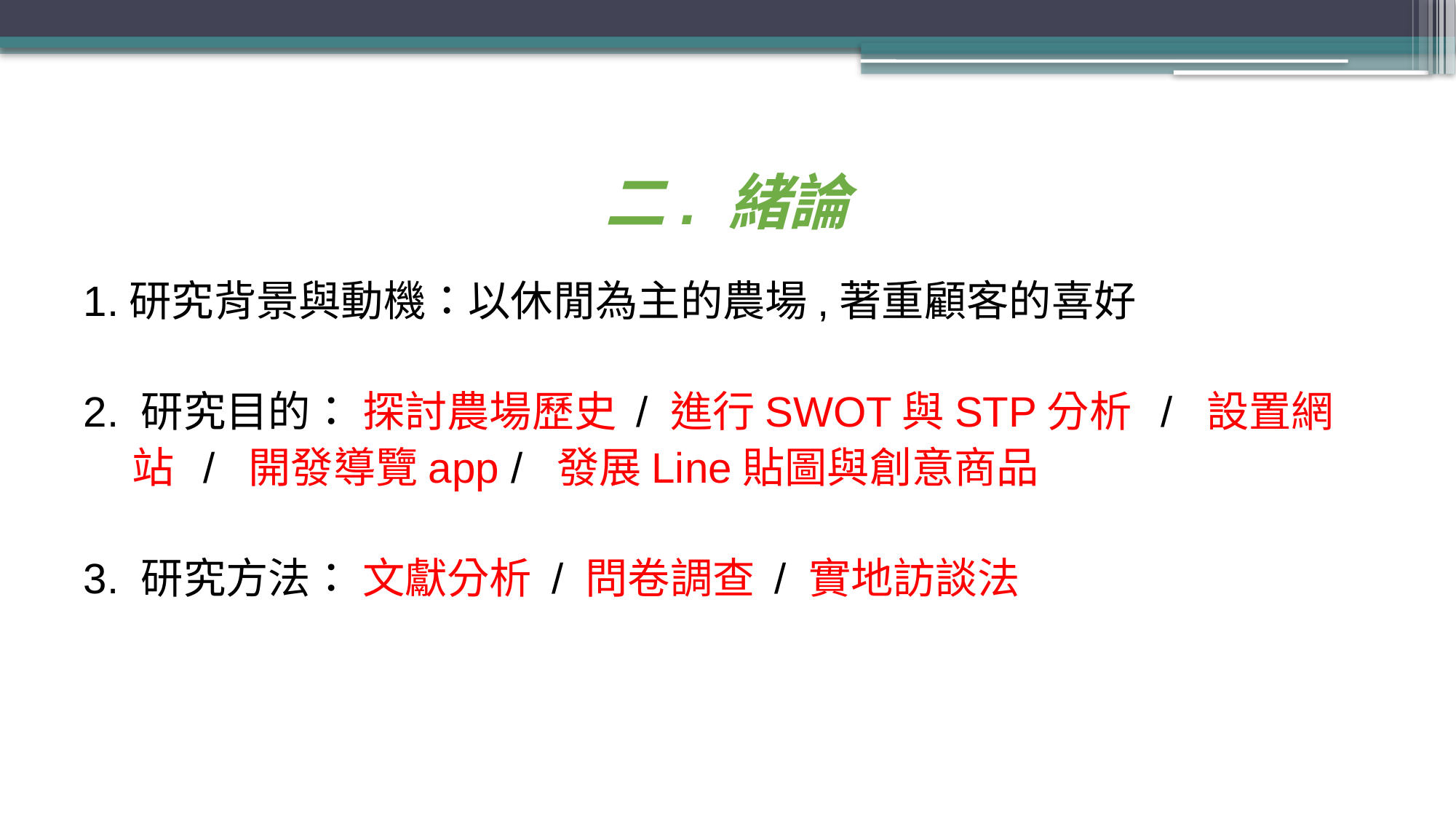

# 二. 緒論
1.研究背景與動機：以休閒為主的農場,著重顧客的喜好

2. 研究目的： 探討農場歷史 / 進行SWOT與STP分析  /  設置網
    站  /  開發導覽app /  發展Line貼圖與創意商品

3. 研究方法： 文獻分析 / 問卷調查 / 實地訪談法